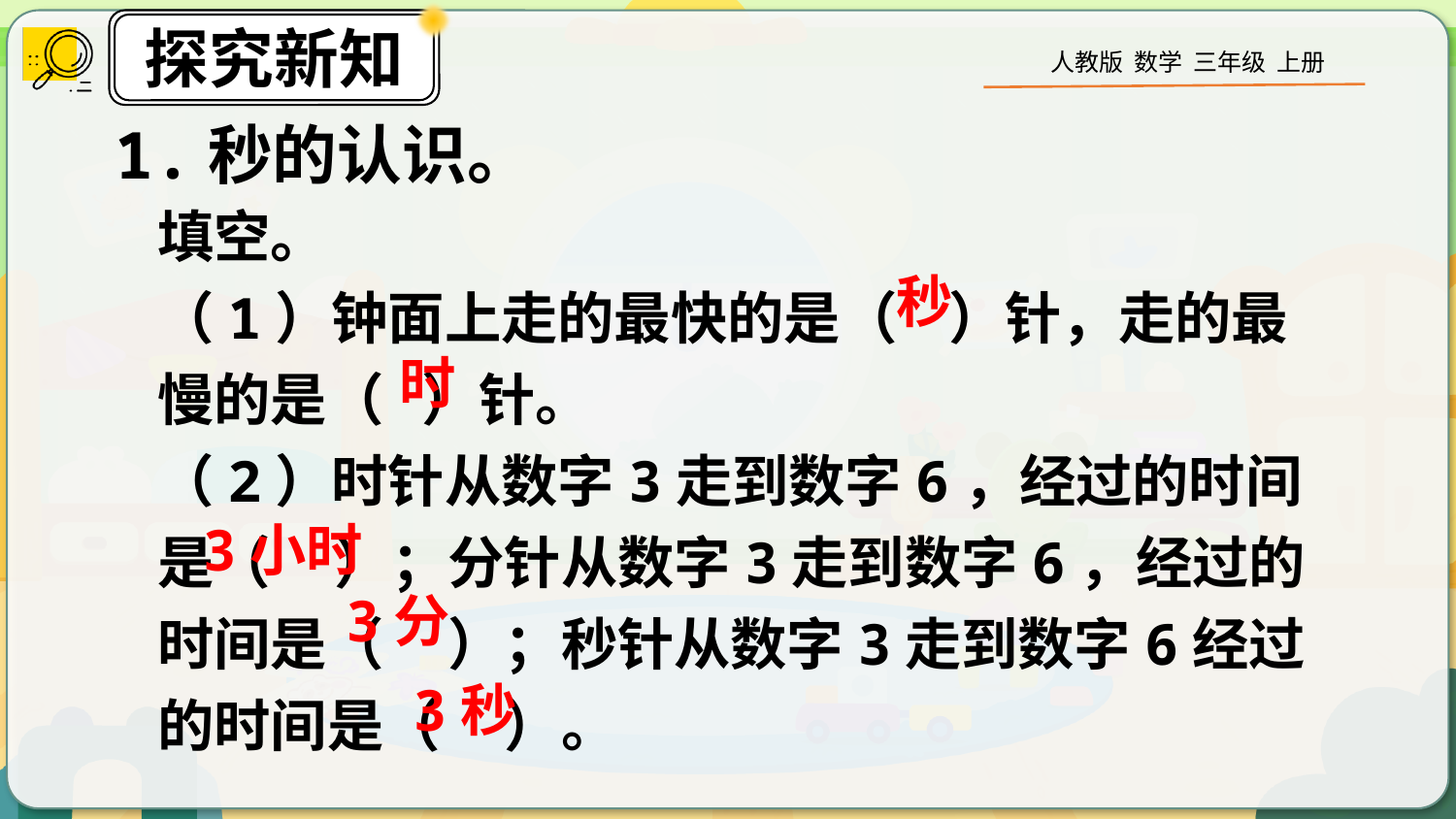

1.秒的认识。
填空。
（1）钟面上走的最快的是（    ）针，走的最慢的是（   ）针。
（2）时针从数字3走到数字6，经过的时间是（     ）；分针从数字3走到数字6，经过的时间是（     ）；秒针从数字3走到数字6经过的时间是（     ）。
秒
时
3小时
3分
3秒